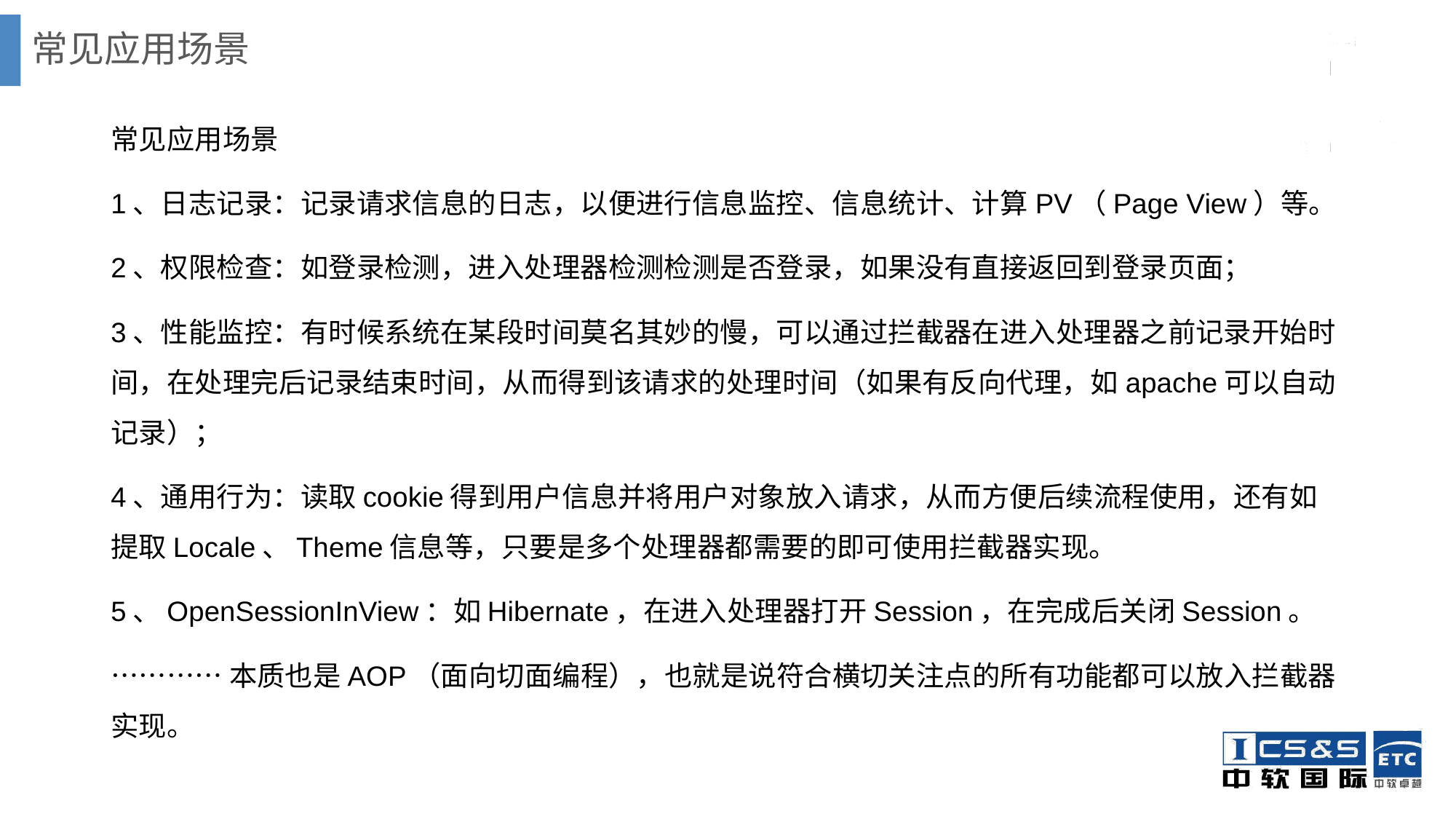

# 常见应用场景
常见应用场景
1、日志记录：记录请求信息的日志，以便进行信息监控、信息统计、计算PV（Page View）等。
2、权限检查：如登录检测，进入处理器检测检测是否登录，如果没有直接返回到登录页面；
3、性能监控：有时候系统在某段时间莫名其妙的慢，可以通过拦截器在进入处理器之前记录开始时间，在处理完后记录结束时间，从而得到该请求的处理时间（如果有反向代理，如apache可以自动记录）；
4、通用行为：读取cookie得到用户信息并将用户对象放入请求，从而方便后续流程使用，还有如提取Locale、Theme信息等，只要是多个处理器都需要的即可使用拦截器实现。
5、OpenSessionInView：如Hibernate，在进入处理器打开Session，在完成后关闭Session。
…………本质也是AOP（面向切面编程），也就是说符合横切关注点的所有功能都可以放入拦截器实现。